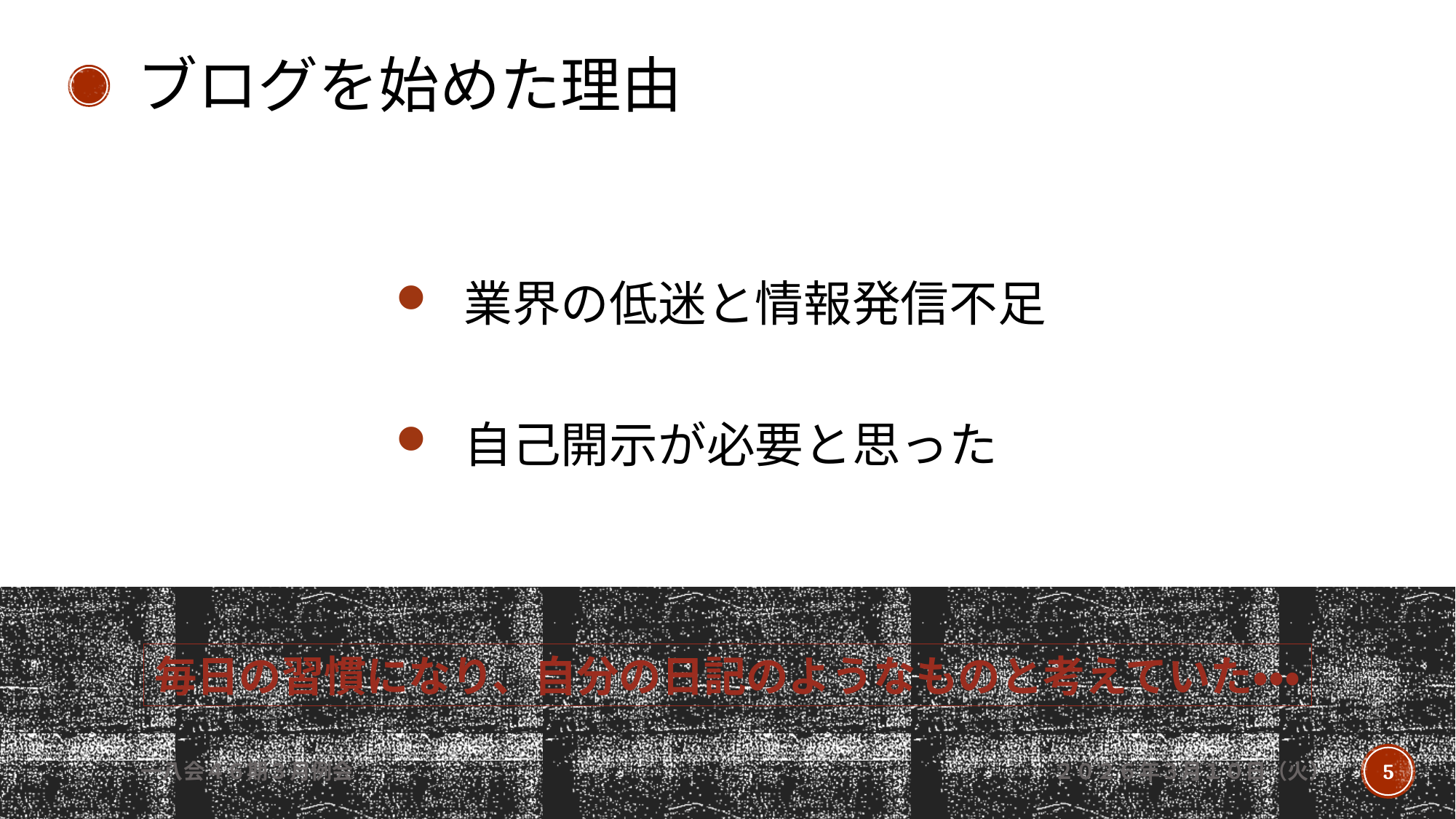

ブログを始めた理由

業界の低迷と情報発信不足

自己開示が必要と思った
毎日の習慣になり、自分の日記のようなものと考えていた・・・
一八会４６期３月例会
２０２６年３月１０日（火）